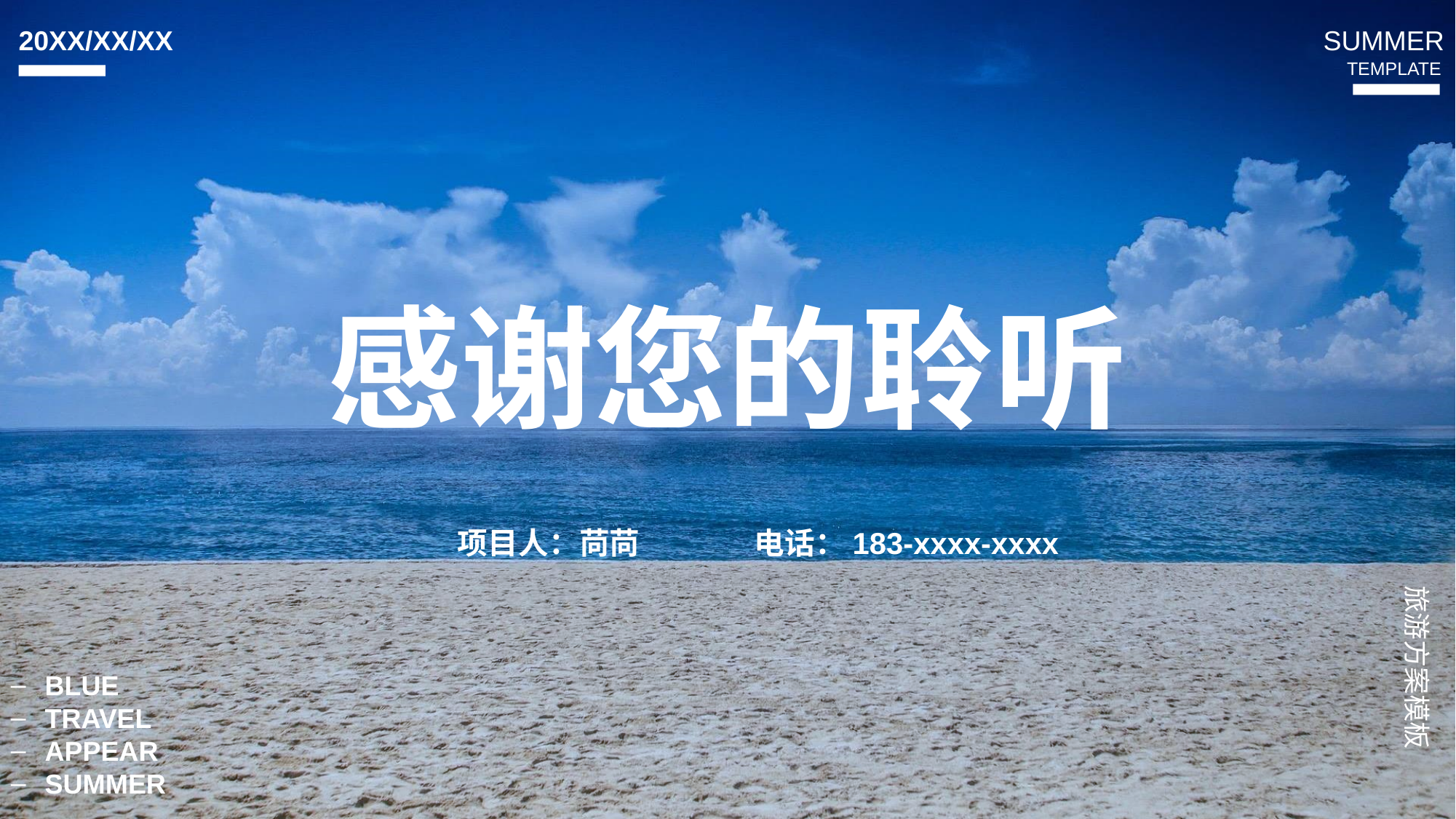

20XX/XX/XX
SUMMER
TEMPLATE

感谢您的聆听
项目人：苘苘
电话：183-xxxx-xxxx
旅游方案模板
BLUE
TRAVEL
APPEAR
SUMMER